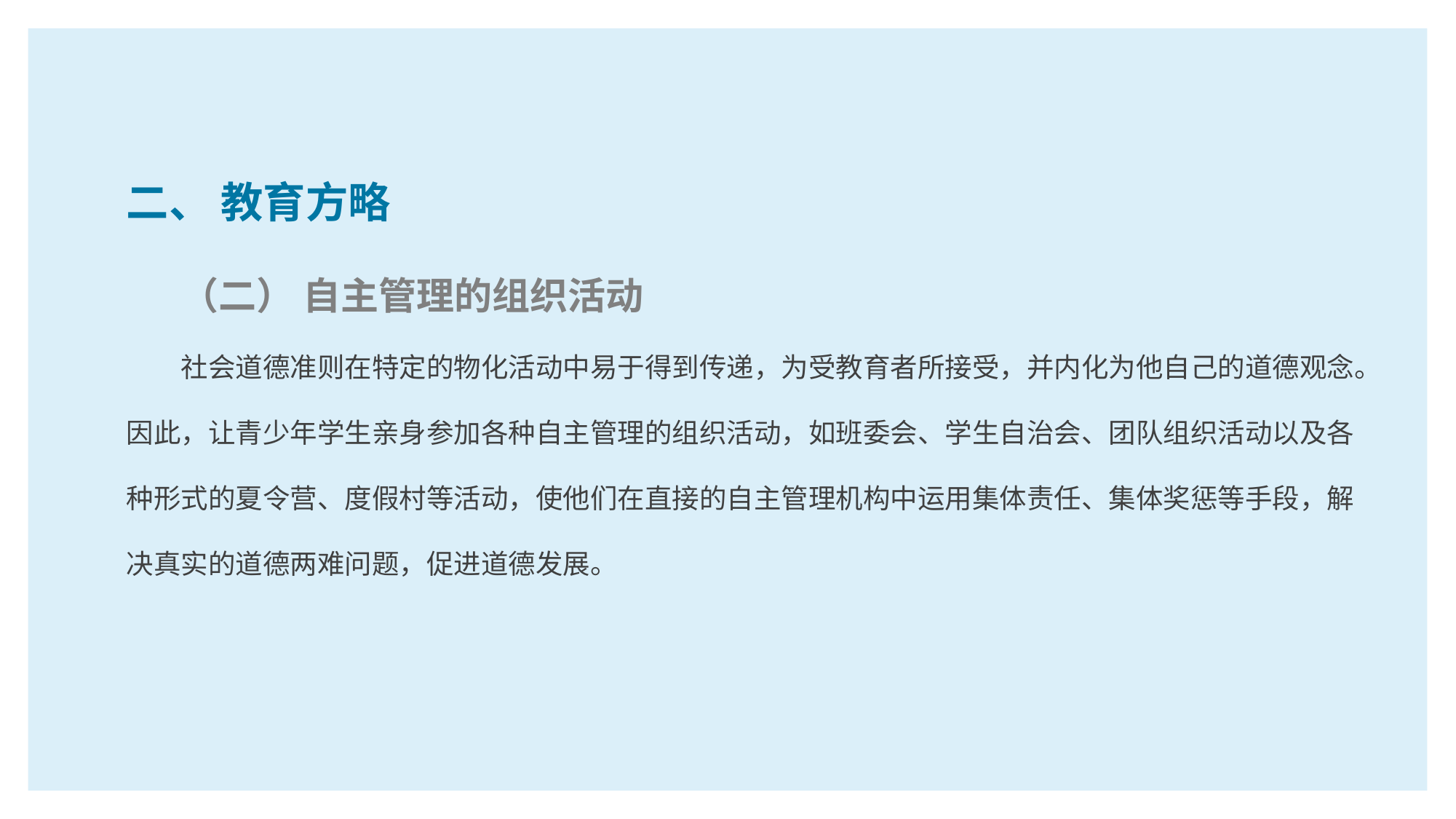

二、 教育方略
（二） 自主管理的组织活动
社会道德准则在特定的物化活动中易于得到传递，为受教育者所接受，并内化为他自己的道德观念。因此，让青少年学生亲身参加各种自主管理的组织活动，如班委会、学生自治会、团队组织活动以及各种形式的夏令营、度假村等活动，使他们在直接的自主管理机构中运用集体责任、集体奖惩等手段，解决真实的道德两难问题，促进道德发展。